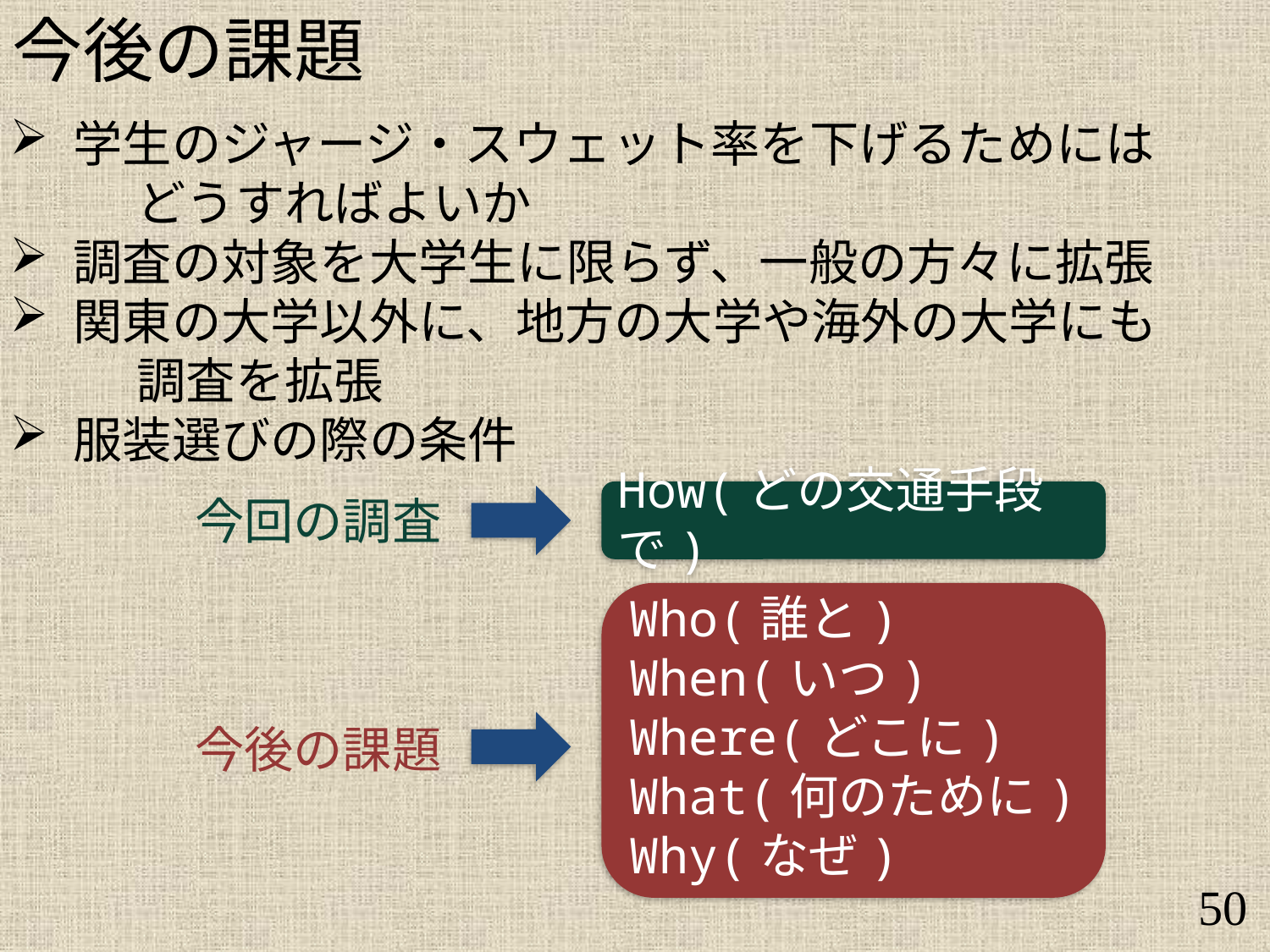

今後の課題
学生のジャージ・スウェット率を下げるためには
	どうすればよいか
調査の対象を大学生に限らず、一般の方々に拡張
関東の大学以外に、地方の大学や海外の大学にも
	調査を拡張
服装選びの際の条件

How(どの交通手段で)
今回の調査

Who(誰と)
When(いつ) Where(どこに)
What(何のために) Why(なぜ)
今後の課題

50